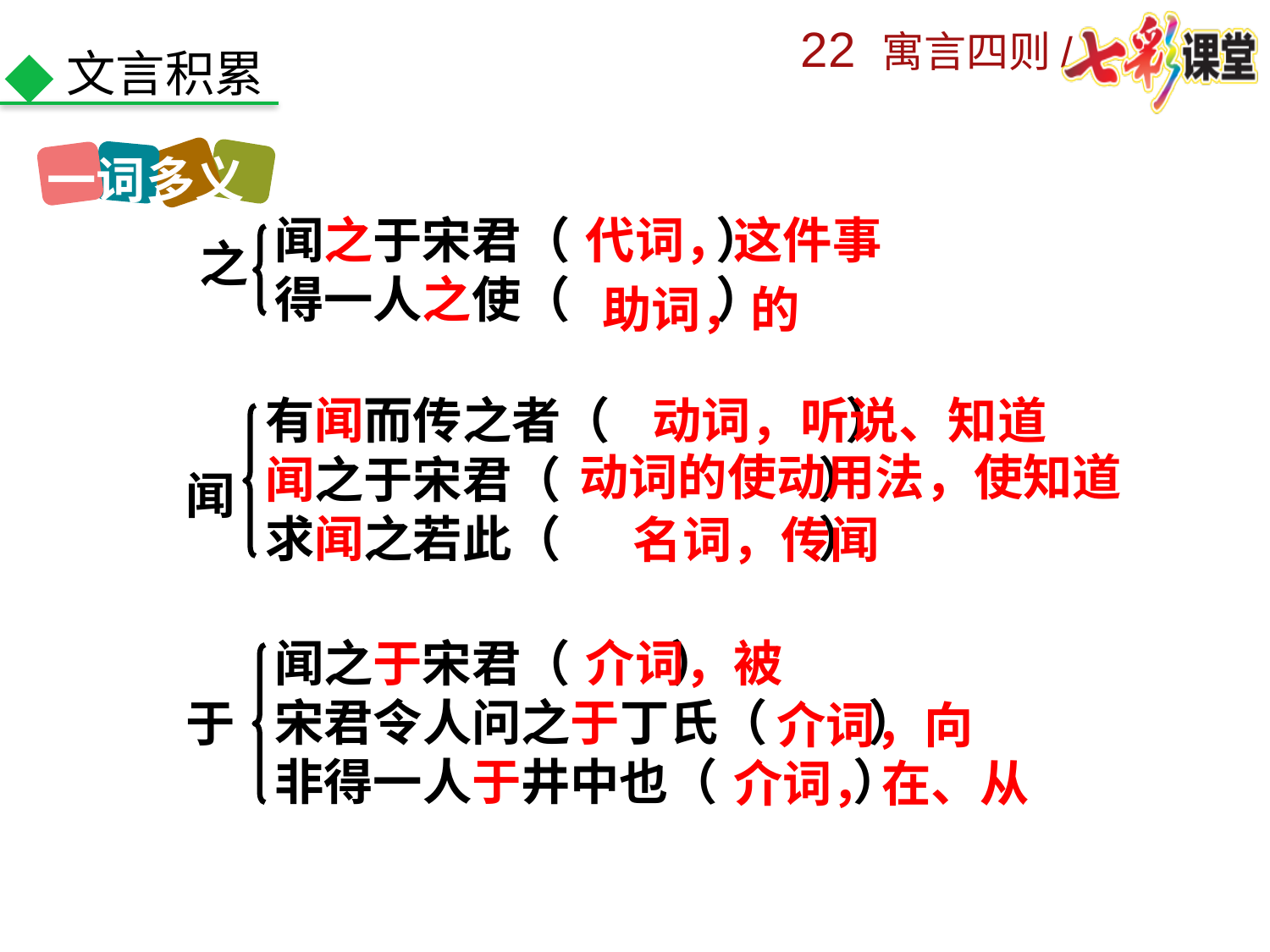

文言积累

一词多义

闻之于宋君（             ）
得一人之使（             ）
代词，这件事
之

助词，的
有闻而传之者（                     ）
闻之于宋君（                       ）
求闻之若此（                       ）
动词，听说、知道

闻
动词的使动用法，使知道
名词，传闻
闻之于宋君（         ）
宋君令人问之于丁氏（         ）
非得一人于井中也（            ）
介词，被

于
介词，向
介词，在、从